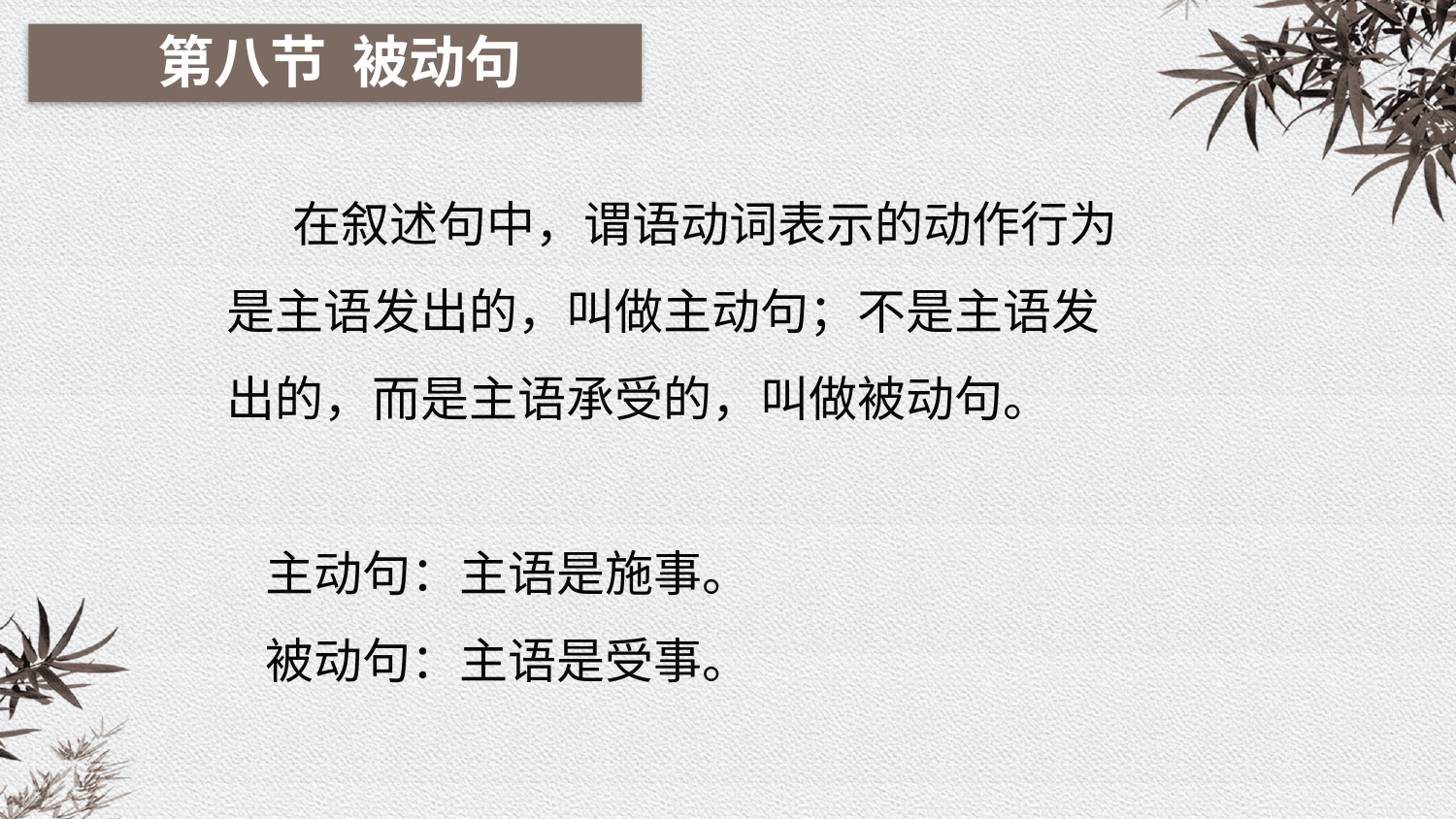

第八节  被动句

    在叙述句中，谓语动词表示的动作行为是主语发出的，叫做主动句；不是主语发出的，而是主语承受的，叫做被动句。

  主动句：主语是施事。
  被动句：主语是受事。